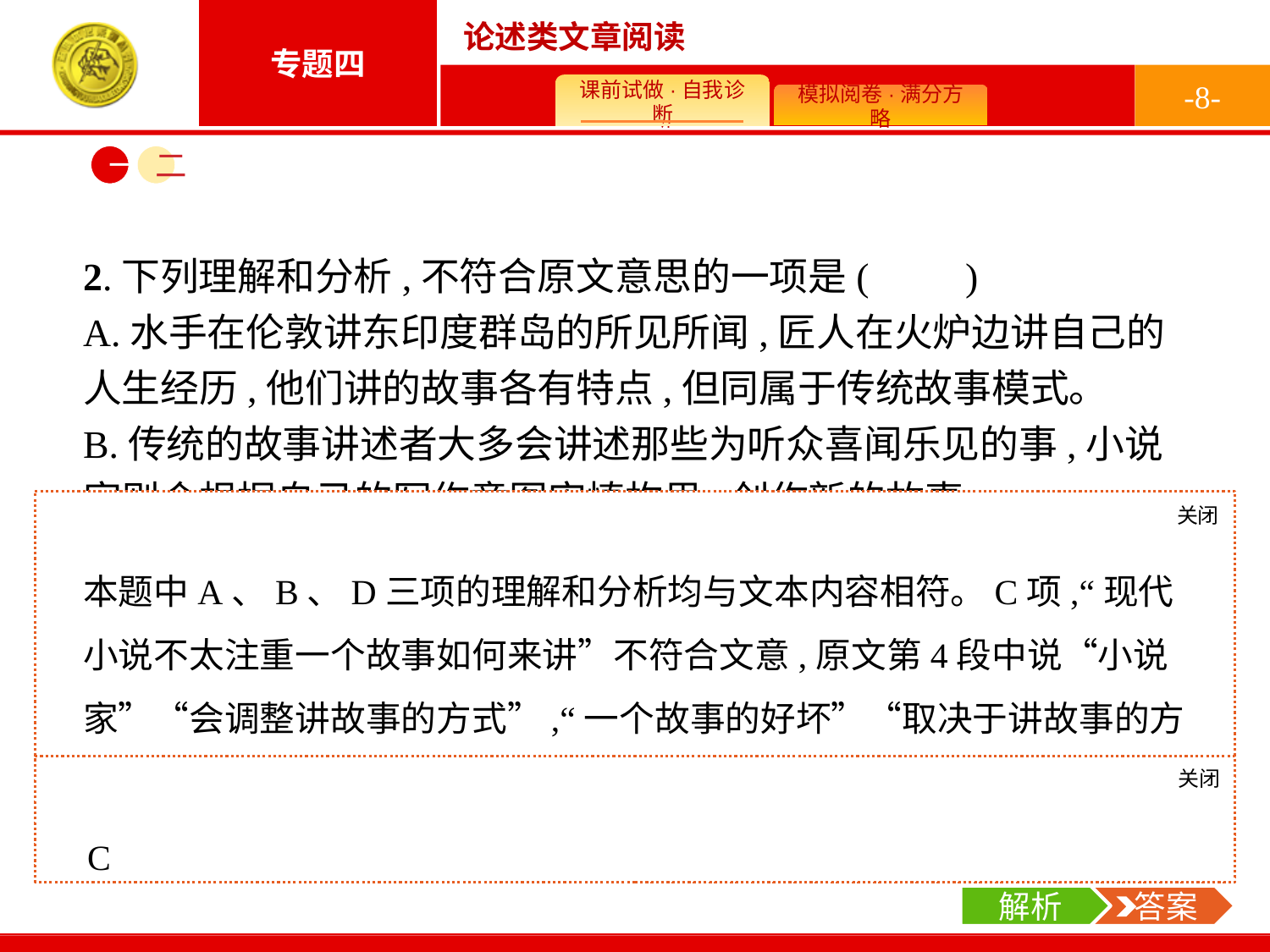

-8-
一
二
2.下列理解和分析,不符合原文意思的一项是(　　)
A.水手在伦敦讲东印度群岛的所见所闻,匠人在火炉边讲自己的人生经历,他们讲的故事各有特点,但同属于传统故事模式。
B.传统的故事讲述者大多会讲述那些为听众喜闻乐见的事,小说家则会根据自己的写作意图审慎构思,创作新的故事。
C.现代小说不太注重一个故事如何来讲,因为故事情节已不再是现代小说最重要的因素,人们更注意故事之外的附加意味。
D.现代小说家不喜欢传统故事模式,视它为绊脚石,是因为他们觉得这种故事模式显得僵化古板,已经不能促进小说艺术的发展。

关闭
解析

本题中A、B、D三项的理解和分析均与文本内容相符。C项,“现代小说不太注重一个故事如何来讲”不符合文意,原文第4段中说“小说家”“会调整讲故事的方式”,“一个故事的好坏”“取决于讲故事的方式”,由此可见“现代小说”比较注重故事的讲述方式。另外,“注意故事之外的附加意味”的是“小说家”。

关闭
解析
  答案

C
解析
  答案